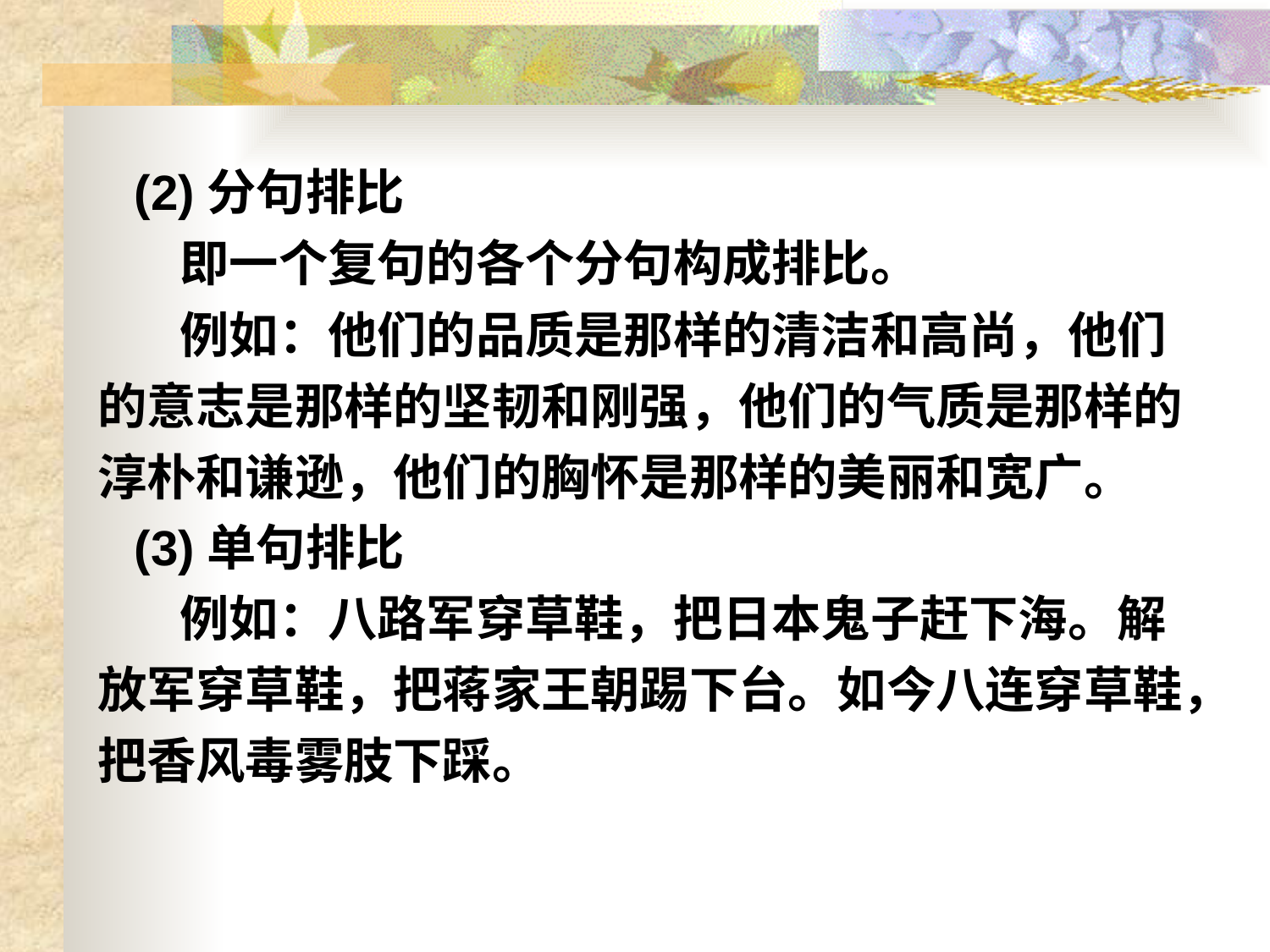

(2)分句排比
   即一个复句的各个分句构成排比。
   例如：他们的品质是那样的清洁和高尚，他们的意志是那样的坚韧和刚强，他们的气质是那样的淳朴和谦逊，他们的胸怀是那样的美丽和宽广。
(3)单句排比
   例如：八路军穿草鞋，把日本鬼子赶下海。解放军穿草鞋，把蒋家王朝踢下台。如今八连穿草鞋，把香风毒雾肢下踩。